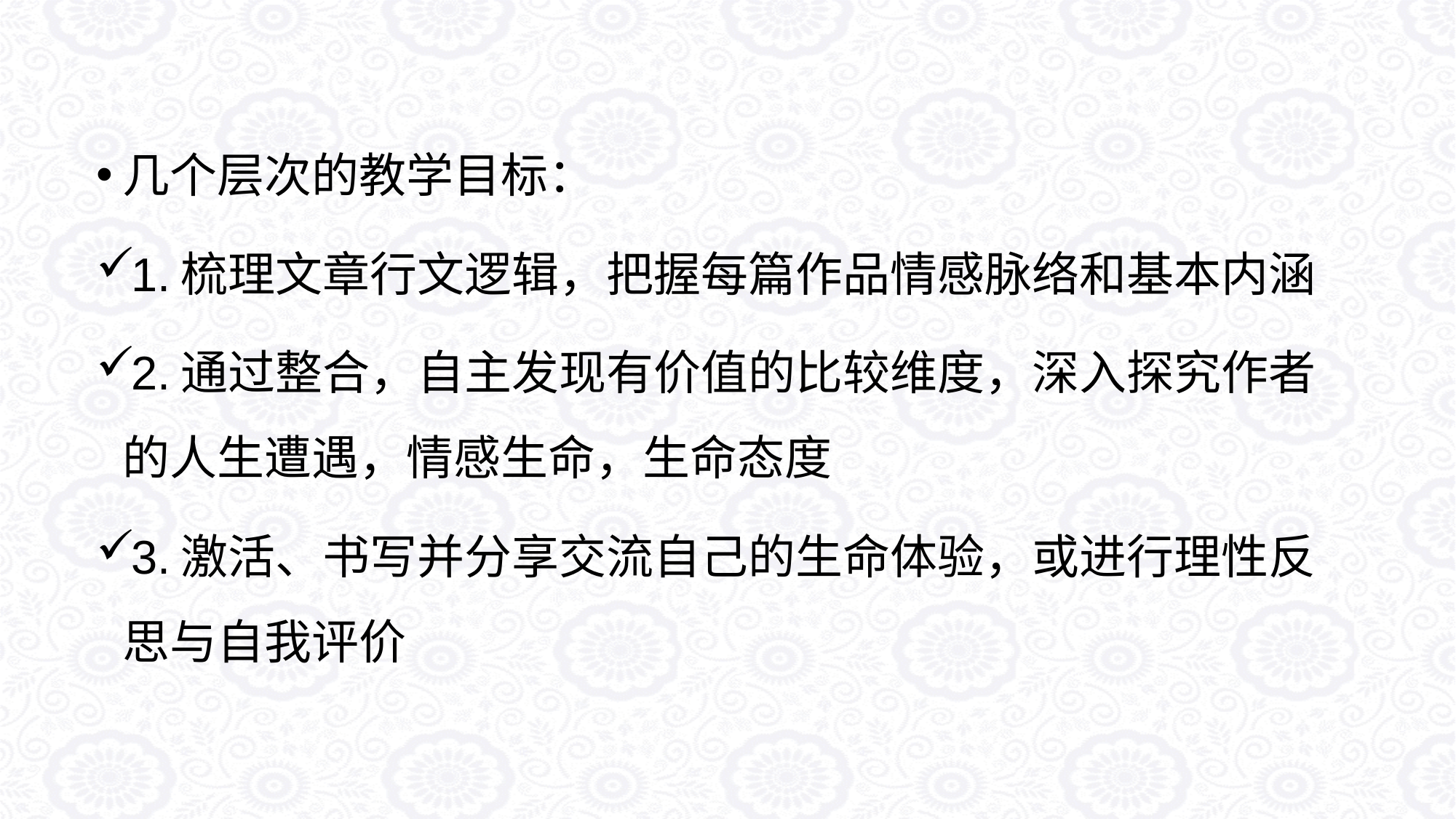

几个层次的教学目标：
1.梳理文章行文逻辑，把握每篇作品情感脉络和基本内涵
2.通过整合，自主发现有价值的比较维度，深入探究作者的人生遭遇，情感生命，生命态度
3.激活、书写并分享交流自己的生命体验，或进行理性反思与自我评价